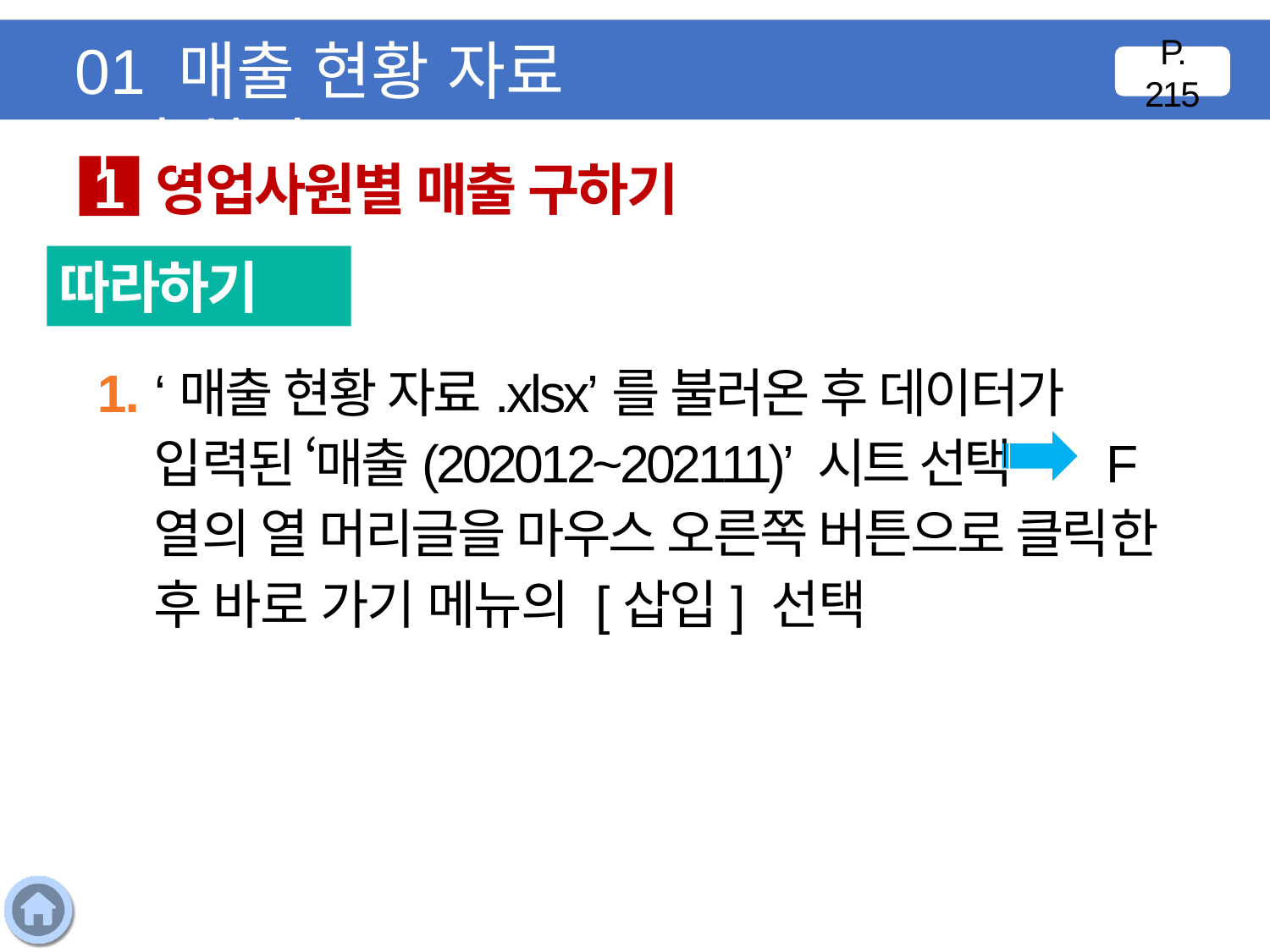

01 매출 현황 자료 구축하기
P. 215
영업사원별 매출 구하기
1
따라하기
1. ‘매출 현황 자료.xlsx’를 불러온 후 데이터가 입력된 ‘매출(202012~202111)’ 시트 선택       F열의 열 머리글을 마우스 오른쪽 버튼으로 클릭한 후 바로 가기 메뉴의 [삽입] 선택